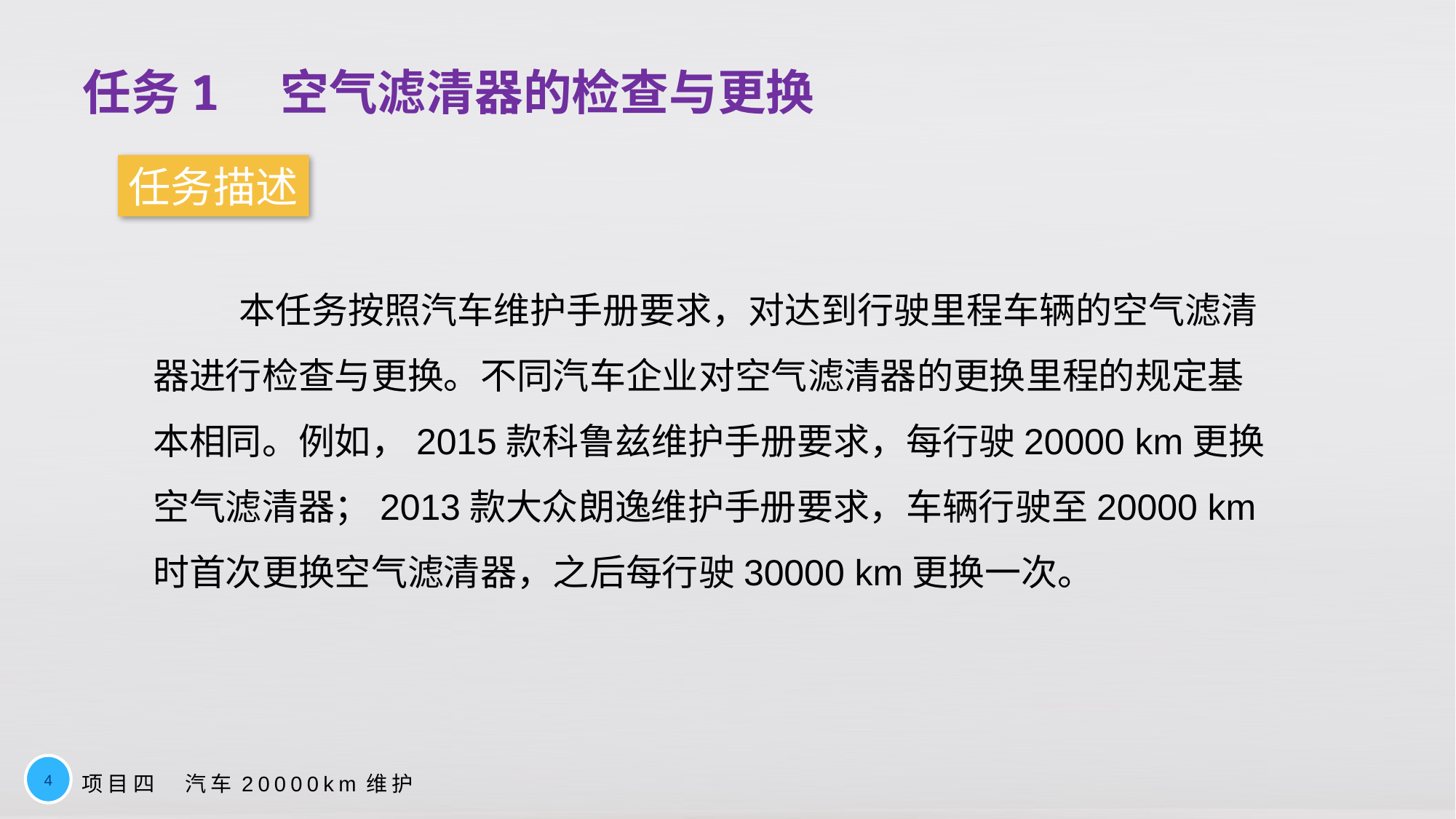

任务1　空气滤清器的检查与更换
任务描述
本任务按照汽车维护手册要求，对达到行驶里程车辆的空气滤清器进行检查与更换。不同汽车企业对空气滤清器的更换里程的规定基本相同。例如，2015款科鲁兹维护手册要求，每行驶20000 km更换空气滤清器；2013款大众朗逸维护手册要求，车辆行驶至20000 km时首次更换空气滤清器，之后每行驶30000 km更换一次。
4